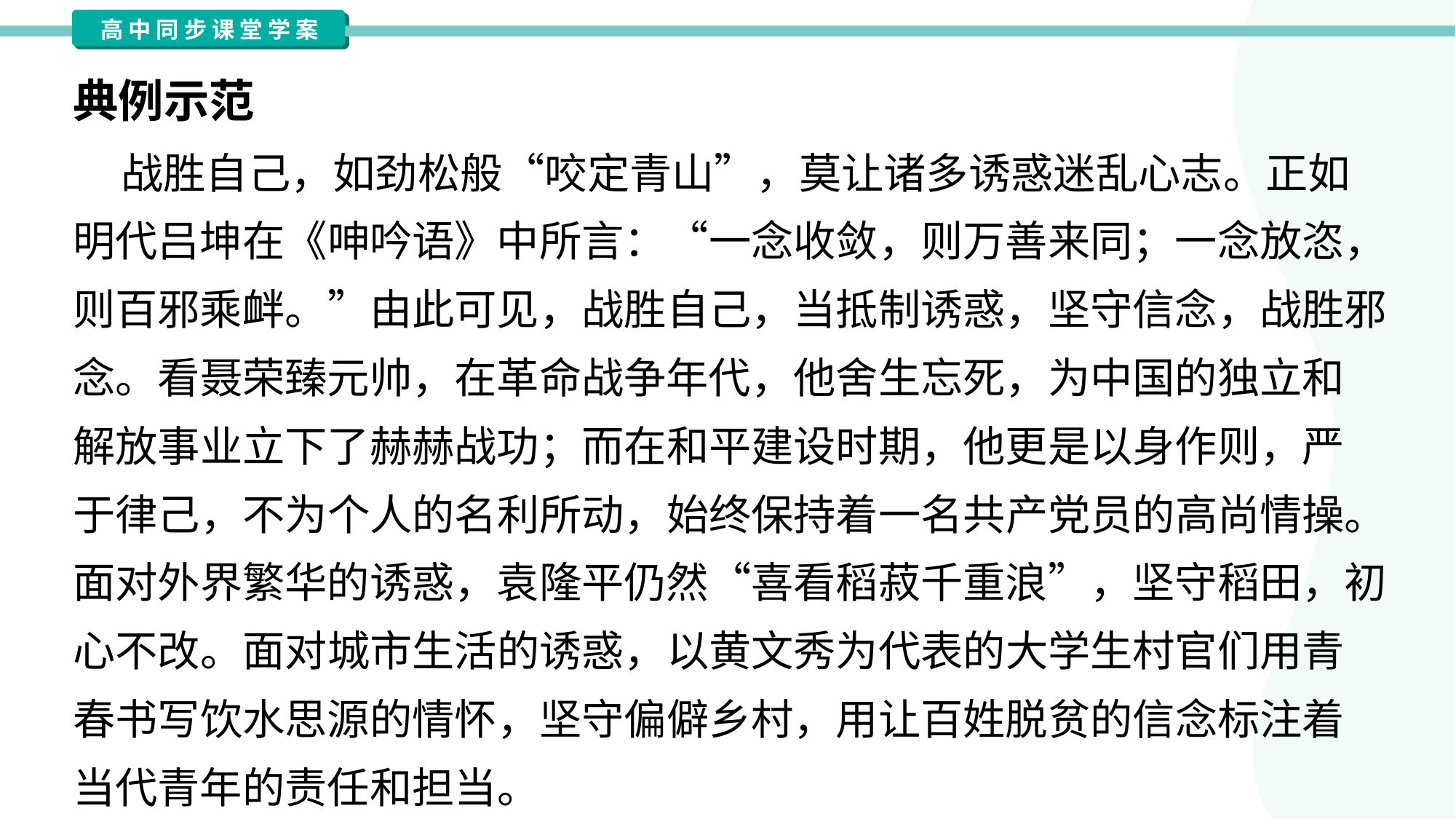

典例示范
    战胜自己，如劲松般“咬定青山”，莫让诸多诱惑迷乱心志。正如
明代吕坤在《呻吟语》中所言：“一念收敛，则万善来同；一念放恣，
则百邪乘衅。”由此可见，战胜自己，当抵制诱惑，坚守信念，战胜邪
念。看聂荣臻元帅，在革命战争年代，他舍生忘死，为中国的独立和
解放事业立下了赫赫战功；而在和平建设时期，他更是以身作则，严
于律己，不为个人的名利所动，始终保持着一名共产党员的高尚情操。
面对外界繁华的诱惑，袁隆平仍然“喜看稻菽千重浪”，坚守稻田，初
心不改。面对城市生活的诱惑，以黄文秀为代表的大学生村官们用青
春书写饮水思源的情怀，坚守偏僻乡村，用让百姓脱贫的信念标注着
当代青年的责任和担当。